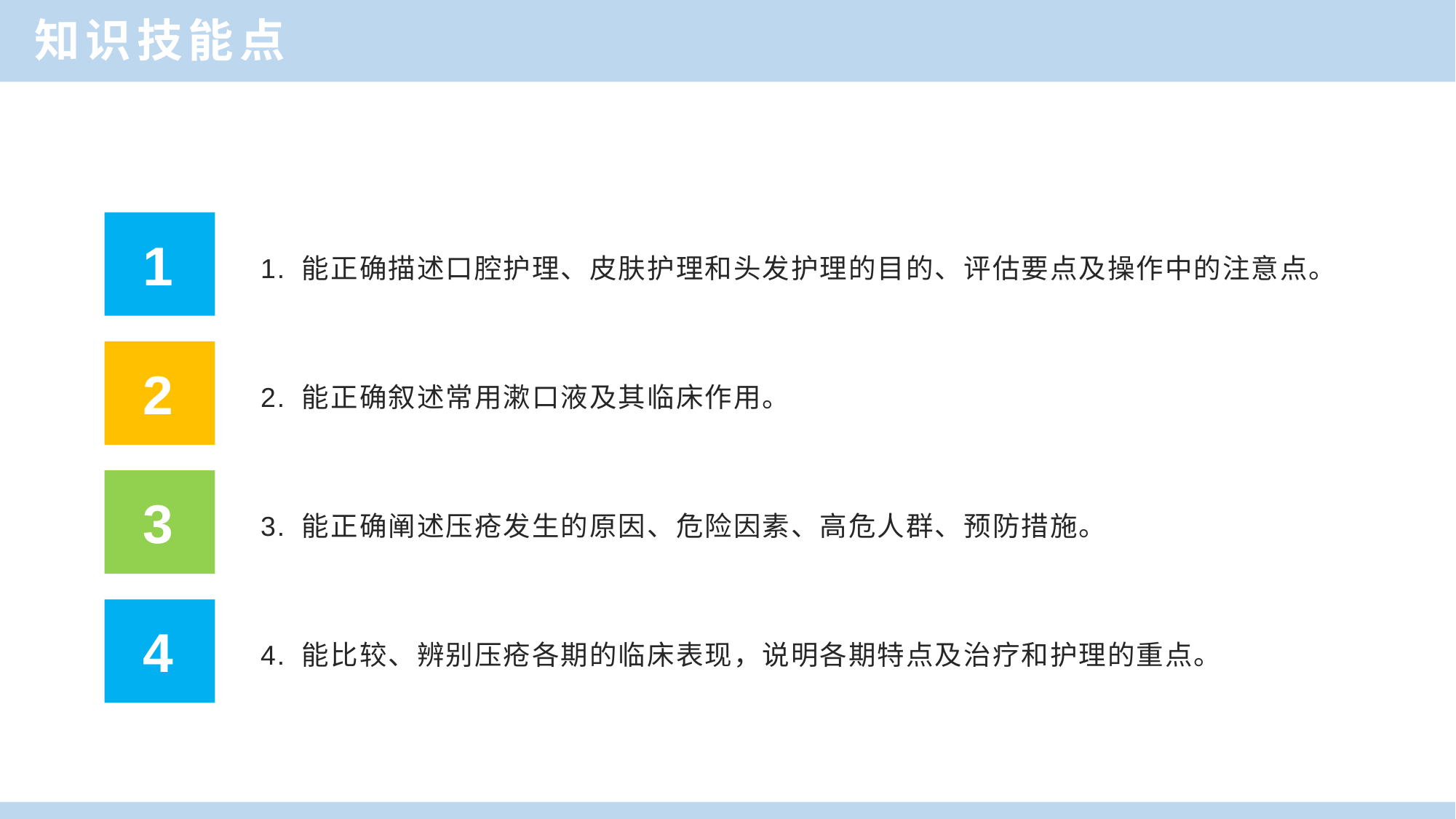

知识技能点

1. 能正确描述口腔护理、皮肤护理和头发护理的目的、评估要点及操作中的注意点。
1

2. 能正确叙述常用漱口液及其临床作用。
2

3. 能正确阐述压疮发生的原因、危险因素、高危人群、预防措施。
3

4. 能比较、辨别压疮各期的临床表现，说明各期特点及治疗和护理的重点。
4